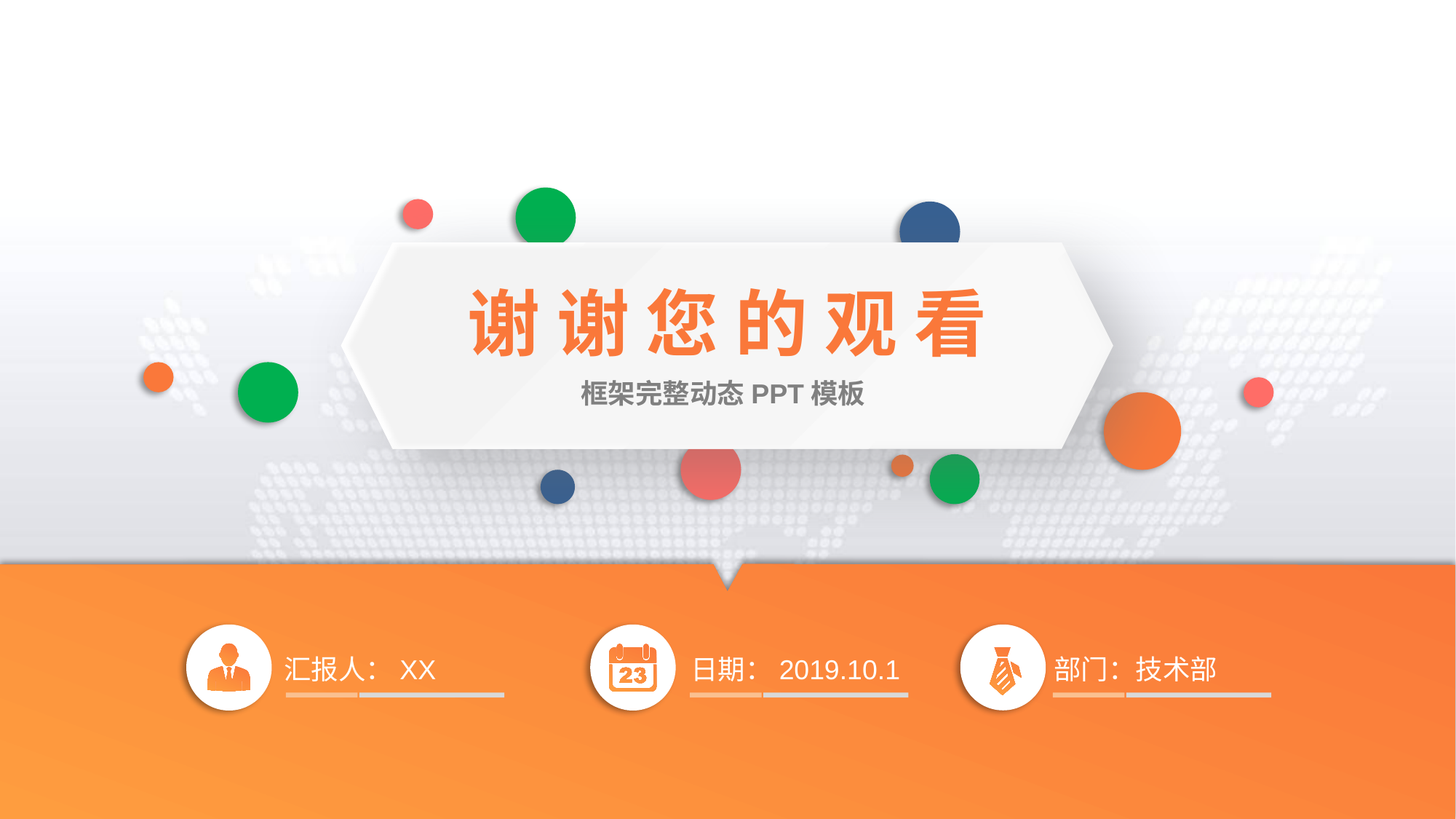

谢 谢 您 的 观 看

框架完整动态PPT模板

汇报人：XX

日期：2019.10.1

部门：技术部